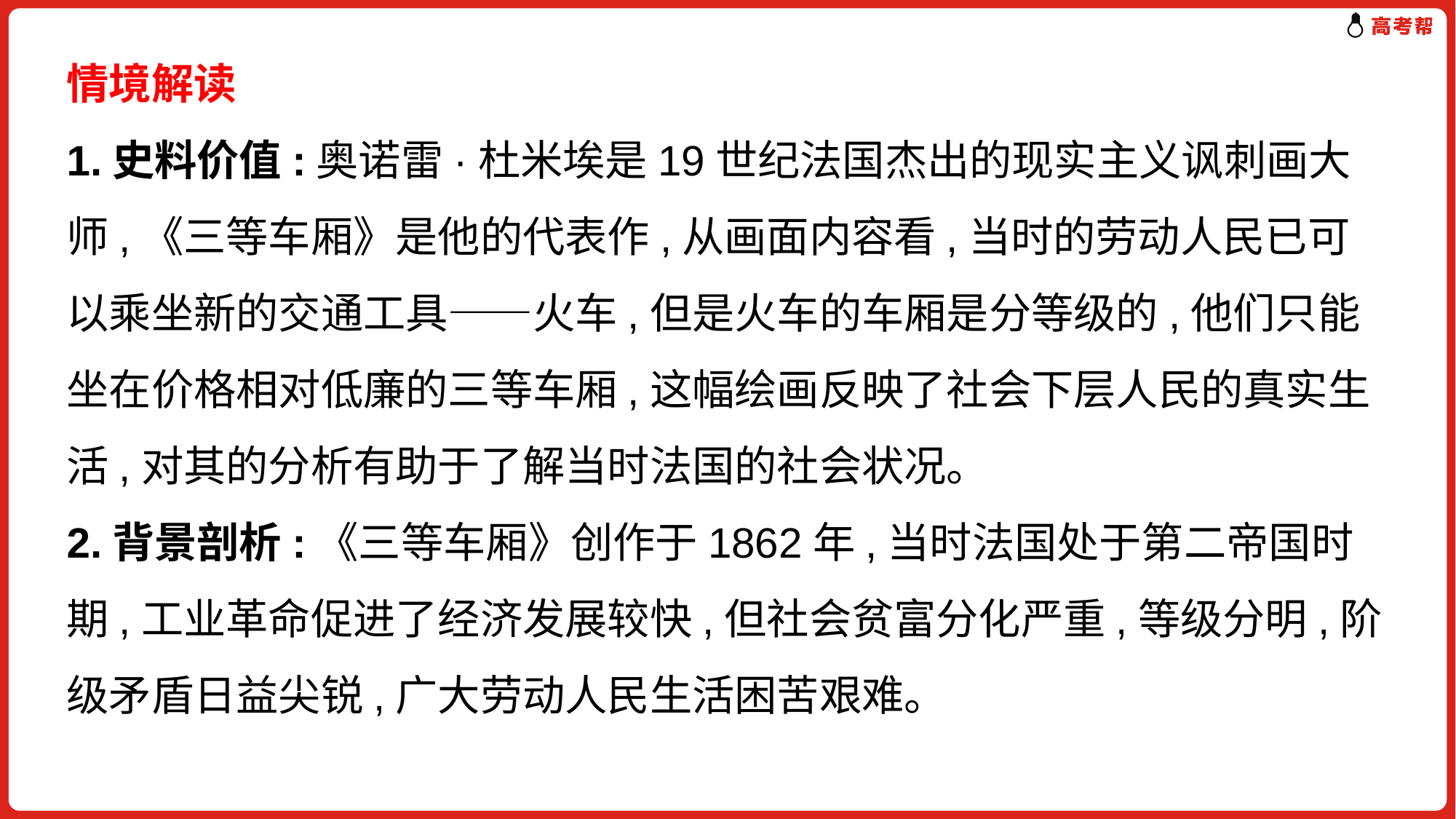

情境解读
1.史料价值:奥诺雷·杜米埃是19世纪法国杰出的现实主义讽刺画大师,《三等车厢》是他的代表作,从画面内容看,当时的劳动人民已可以乘坐新的交通工具——火车,但是火车的车厢是分等级的,他们只能坐在价格相对低廉的三等车厢,这幅绘画反映了社会下层人民的真实生活,对其的分析有助于了解当时法国的社会状况。
2.背景剖析:《三等车厢》创作于1862年,当时法国处于第二帝国时期,工业革命促进了经济发展较快,但社会贫富分化严重,等级分明,阶级矛盾日益尖锐,广大劳动人民生活困苦艰难。